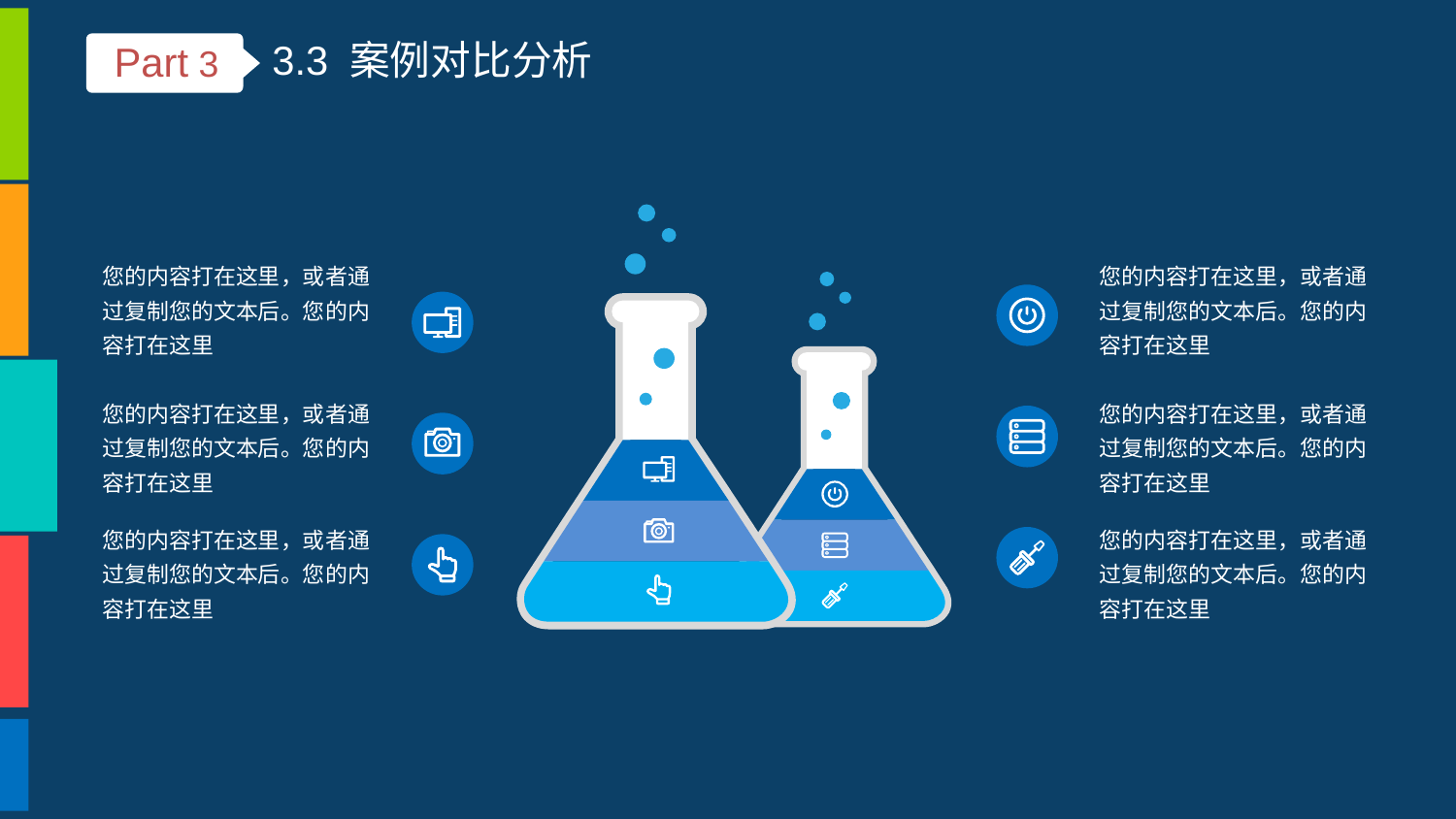

3.3 案例对比分析
Part 3

您的内容打在这里，或者通过复制您的文本后。您的内容打在这里
您的内容打在这里，或者通过复制您的文本后。您的内容打在这里

您的内容打在这里，或者通过复制您的文本后。您的内容打在这里
您的内容打在这里，或者通过复制您的文本后。您的内容打在这里

您的内容打在这里，或者通过复制您的文本后。您的内容打在这里
您的内容打在这里，或者通过复制您的文本后。您的内容打在这里